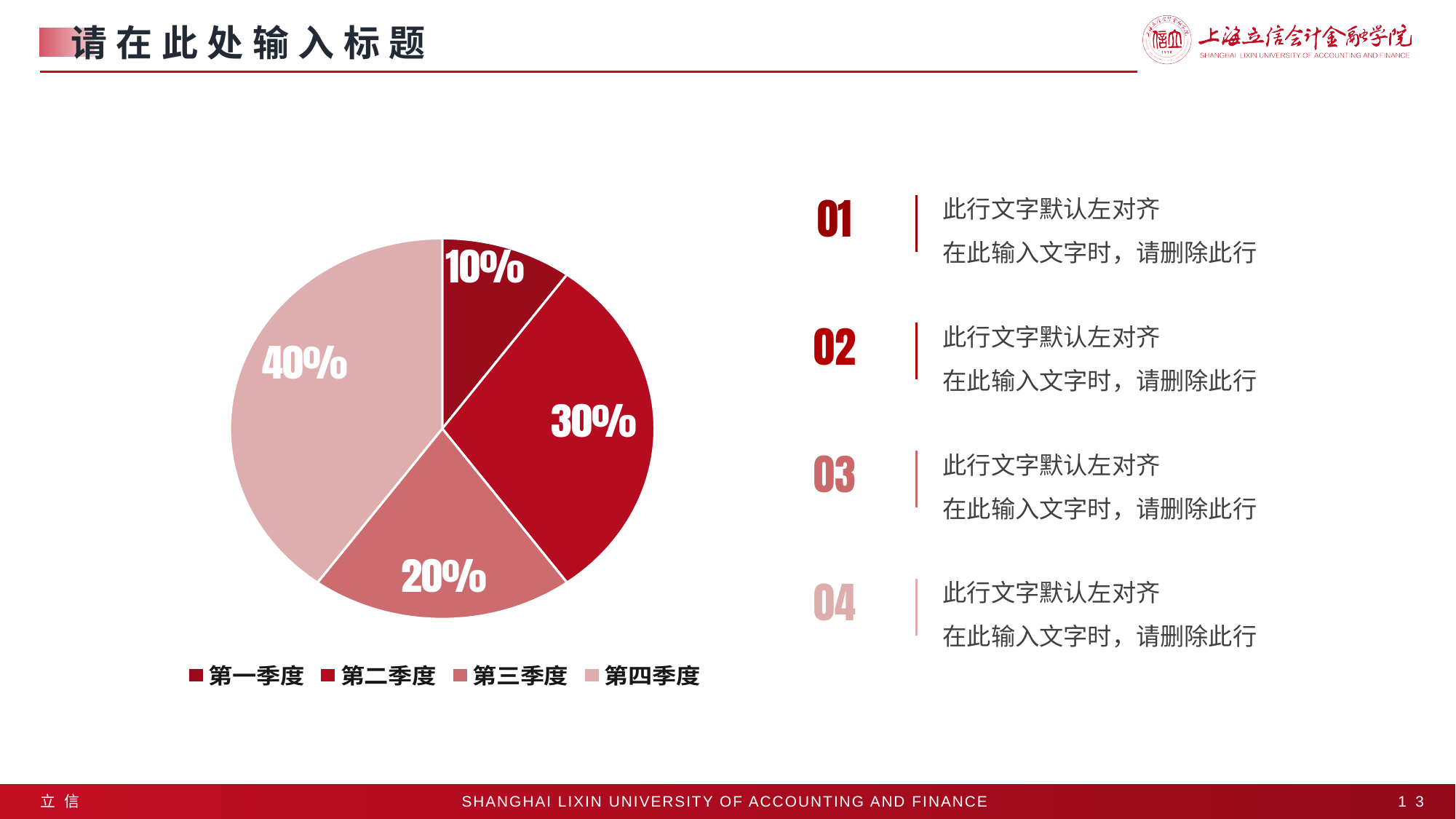

请在此处输入标题

此行文字默认左对齐
在此输入文字时，请删除此行

### Chart

| Category | 销售额 |
|---|---|
| 第一季度 | 0.1 |
| 第二季度 | 0.3 |
| 第三季度 | 0.2 |
| 第四季度 | 0.4 |
01
此行文字默认左对齐
在此输入文字时，请删除此行
02
此行文字默认左对齐
在此输入文字时，请删除此行
03
此行文字默认左对齐
在此输入文字时，请删除此行
04
13